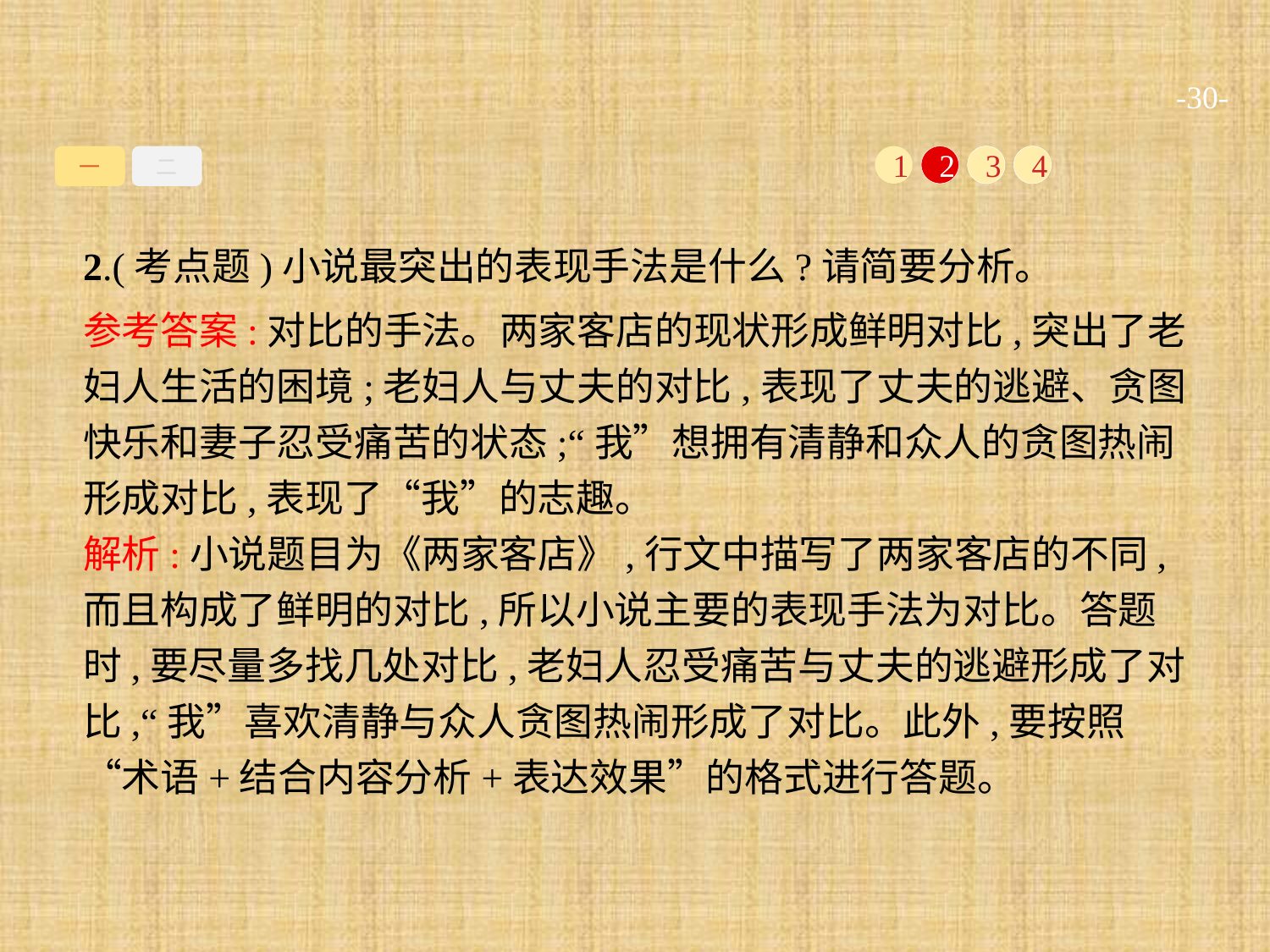

-30-
一
二
1
2
3
4
2.(考点题)小说最突出的表现手法是什么?请简要分析。
参考答案:对比的手法。两家客店的现状形成鲜明对比,突出了老妇人生活的困境;老妇人与丈夫的对比,表现了丈夫的逃避、贪图快乐和妻子忍受痛苦的状态;“我”想拥有清静和众人的贪图热闹形成对比,表现了“我”的志趣。
解析:小说题目为《两家客店》,行文中描写了两家客店的不同,而且构成了鲜明的对比,所以小说主要的表现手法为对比。答题时,要尽量多找几处对比,老妇人忍受痛苦与丈夫的逃避形成了对比,“我”喜欢清静与众人贪图热闹形成了对比。此外,要按照“术语+结合内容分析+表达效果”的格式进行答题。